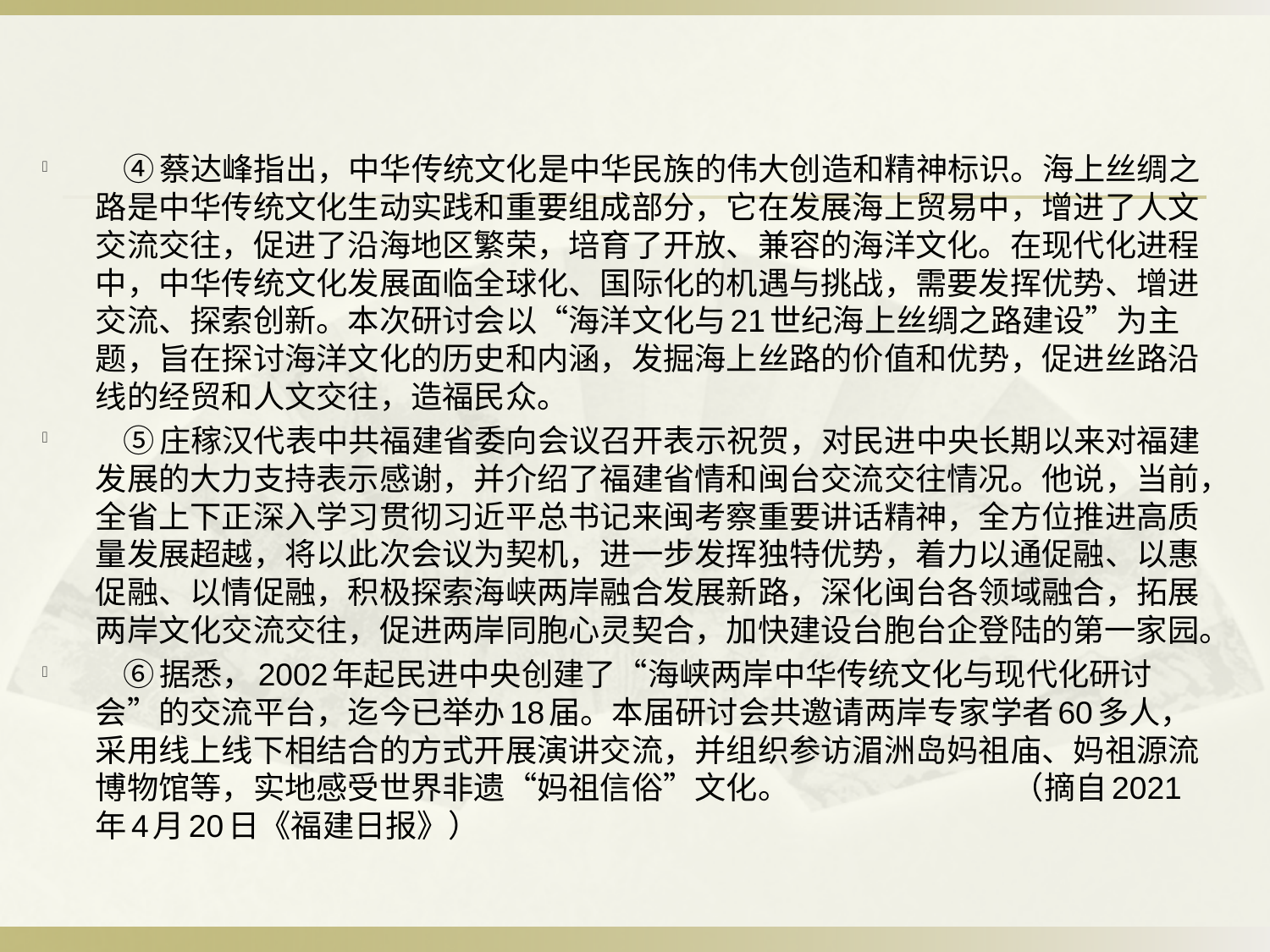

④蔡达峰指出，中华传统文化是中华民族的伟大创造和精神标识。海上丝绸之路是中华传统文化生动实践和重要组成部分，它在发展海上贸易中，增进了人文交流交往，促进了沿海地区繁荣，培育了开放、兼容的海洋文化。在现代化进程中，中华传统文化发展面临全球化、国际化的机遇与挑战，需要发挥优势、增进交流、探索创新。本次研讨会以“海洋文化与21世纪海上丝绸之路建设”为主题，旨在探讨海洋文化的历史和内涵，发掘海上丝路的价值和优势，促进丝路沿线的经贸和人文交往，造福民众。
    ⑤庄稼汉代表中共福建省委向会议召开表示祝贺，对民进中央长期以来对福建发展的大力支持表示感谢，并介绍了福建省情和闽台交流交往情况。他说，当前，全省上下正深入学习贯彻习近平总书记来闽考察重要讲话精神，全方位推进高质量发展超越，将以此次会议为契机，进一步发挥独特优势，着力以通促融、以惠促融、以情促融，积极探索海峡两岸融合发展新路，深化闽台各领域融合，拓展两岸文化交流交往，促进两岸同胞心灵契合，加快建设台胞台企登陆的第一家园。
    ⑥据悉，2002年起民进中央创建了“海峡两岸中华传统文化与现代化研讨会”的交流平台，迄今已举办18届。本届研讨会共邀请两岸专家学者60多人，采用线上线下相结合的方式开展演讲交流，并组织参访湄洲岛妈祖庙、妈祖源流博物馆等，实地感受世界非遗“妈祖信俗”文化。                                （摘自2021年4月20日《福建日报》）